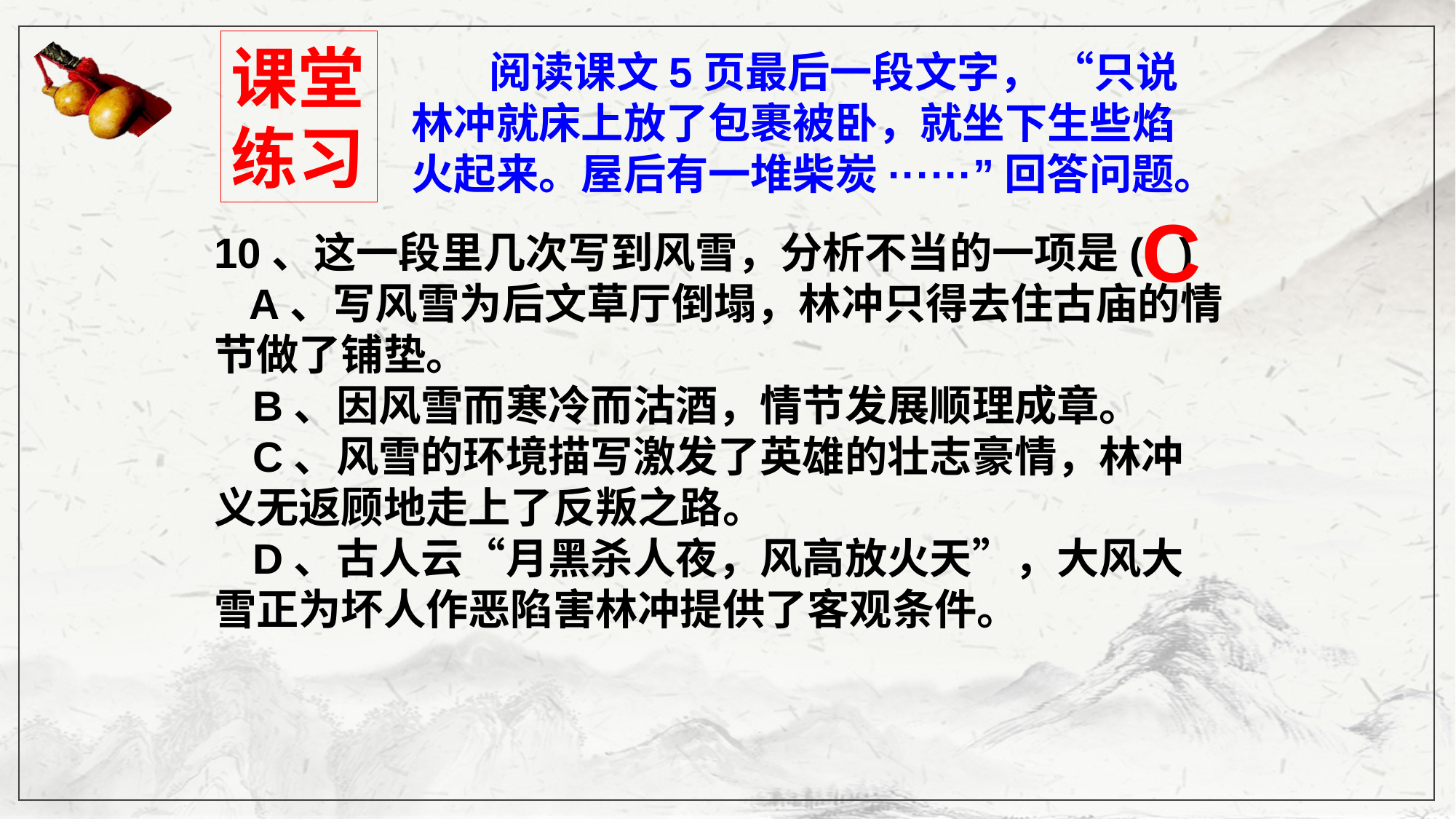

#

课堂练习
       阅读课文5页最后一段文字， “只说林冲就床上放了包裹被卧，就坐下生些焰火起来。屋后有一堆柴炭······”回答问题。
C
10、这一段里几次写到风雪，分析不当的一项是(   )
   A、写风雪为后文草厅倒塌，林冲只得去住古庙的情节做了铺垫。
   B、因风雪而寒冷而沽酒，情节发展顺理成章。
   C、风雪的环境描写激发了英雄的壮志豪情，林冲义无返顾地走上了反叛之路。
   D、古人云“月黑杀人夜，风高放火天”，大风大雪正为坏人作恶陷害林冲提供了客观条件。